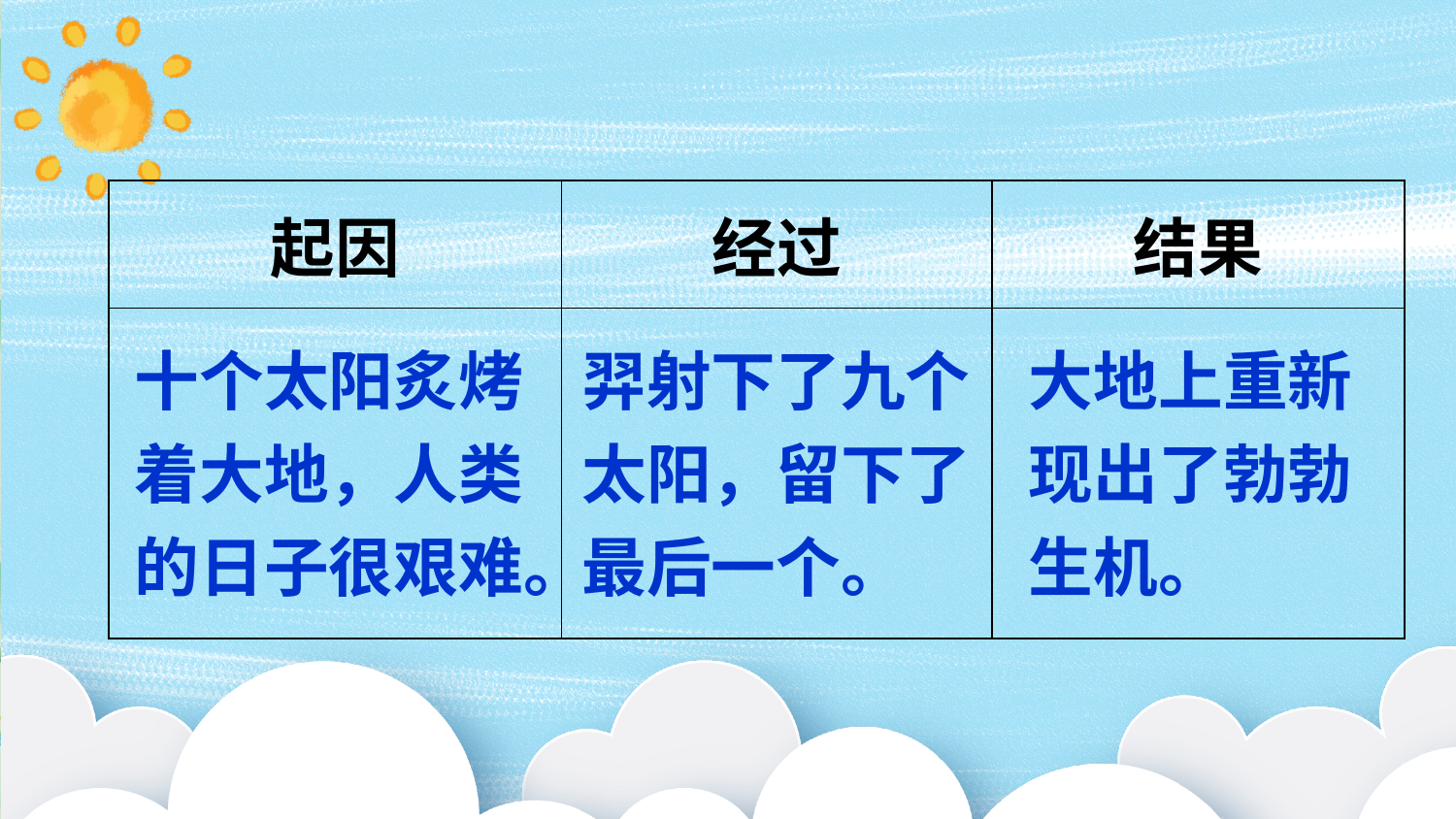

| 起因 | 经过 | 结果 |
| --- | --- | --- |
|  |  |  |
十个太阳炙烤着大地，人类的日子很艰难。
羿射下了九个太阳，留下了最后一个。
大地上重新现出了勃勃生机。